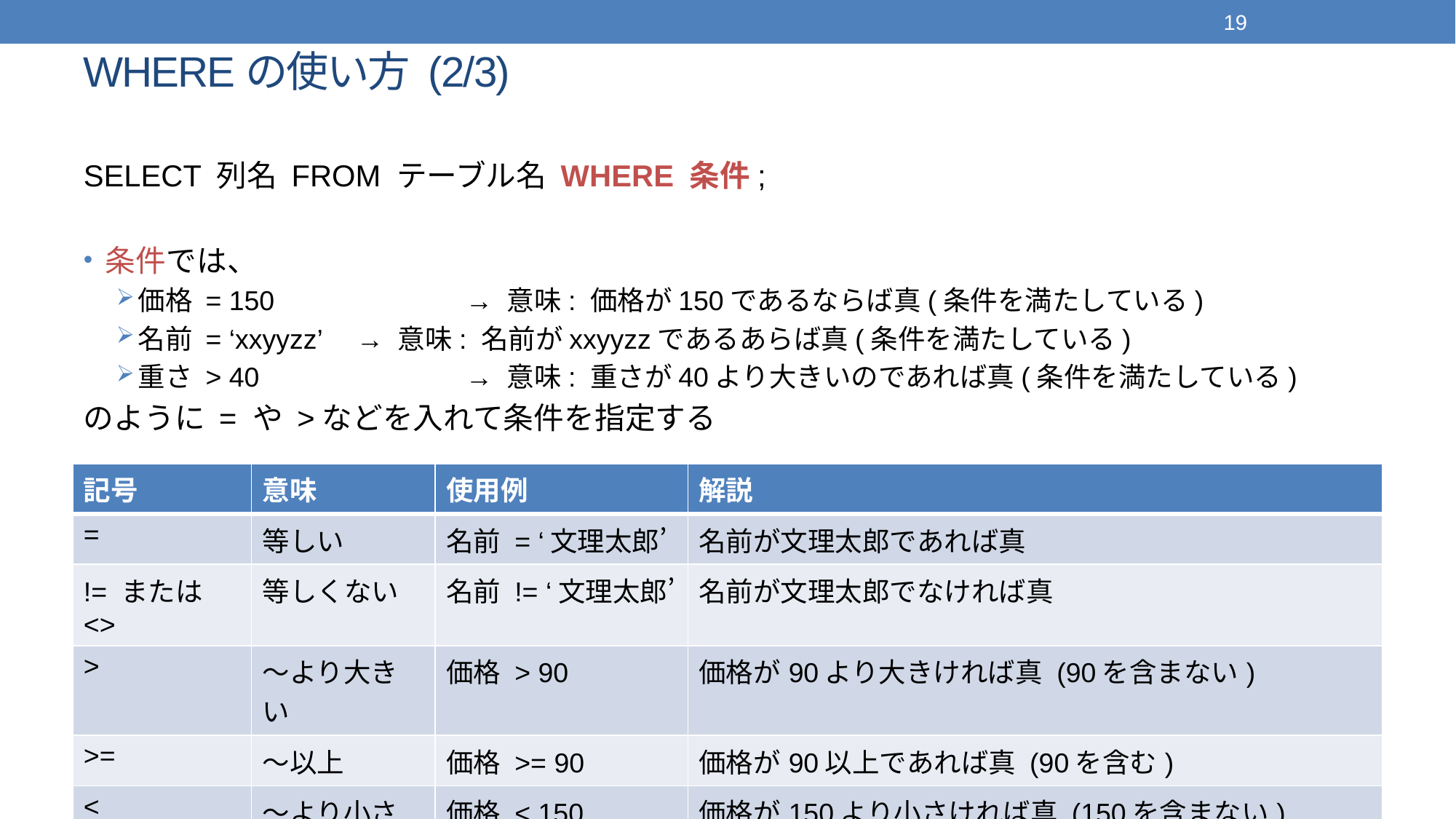

19
# WHEREの使い方 (2/3)

SELECT 列名 FROM テーブル名 WHERE 条件;

条件では、
価格 = 150		→ 意味: 価格が150であるならば真(条件を満たしている)
名前 = ‘xxyyzz’	→ 意味: 名前がxxyyzzであるあらば真(条件を満たしている)
重さ > 40		→ 意味: 重さが40より大きいのであれば真(条件を満たしている)
のように = や >などを入れて条件を指定する

| 記号 | 意味 | 使用例 | 解説 |
| --- | --- | --- | --- |
| = | 等しい | 名前 = ‘文理太郎’ | 名前が文理太郎であれば真 |
| != または <> | 等しくない | 名前 != ‘文理太郎’ | 名前が文理太郎でなければ真 |
| > | 〜より大きい | 価格 > 90 | 価格が90より大きければ真 (90を含まない) |
| >= | 〜以上 | 価格 >= 90 | 価格が90以上であれば真 (90を含む) |
| < | 〜より小さい | 価格 < 150 | 価格が150より小さければ真 (150を含まない) |
| <= | 〜以下 | 価格 <= 150 | 価格が150以下であれば真 (150を含む) |